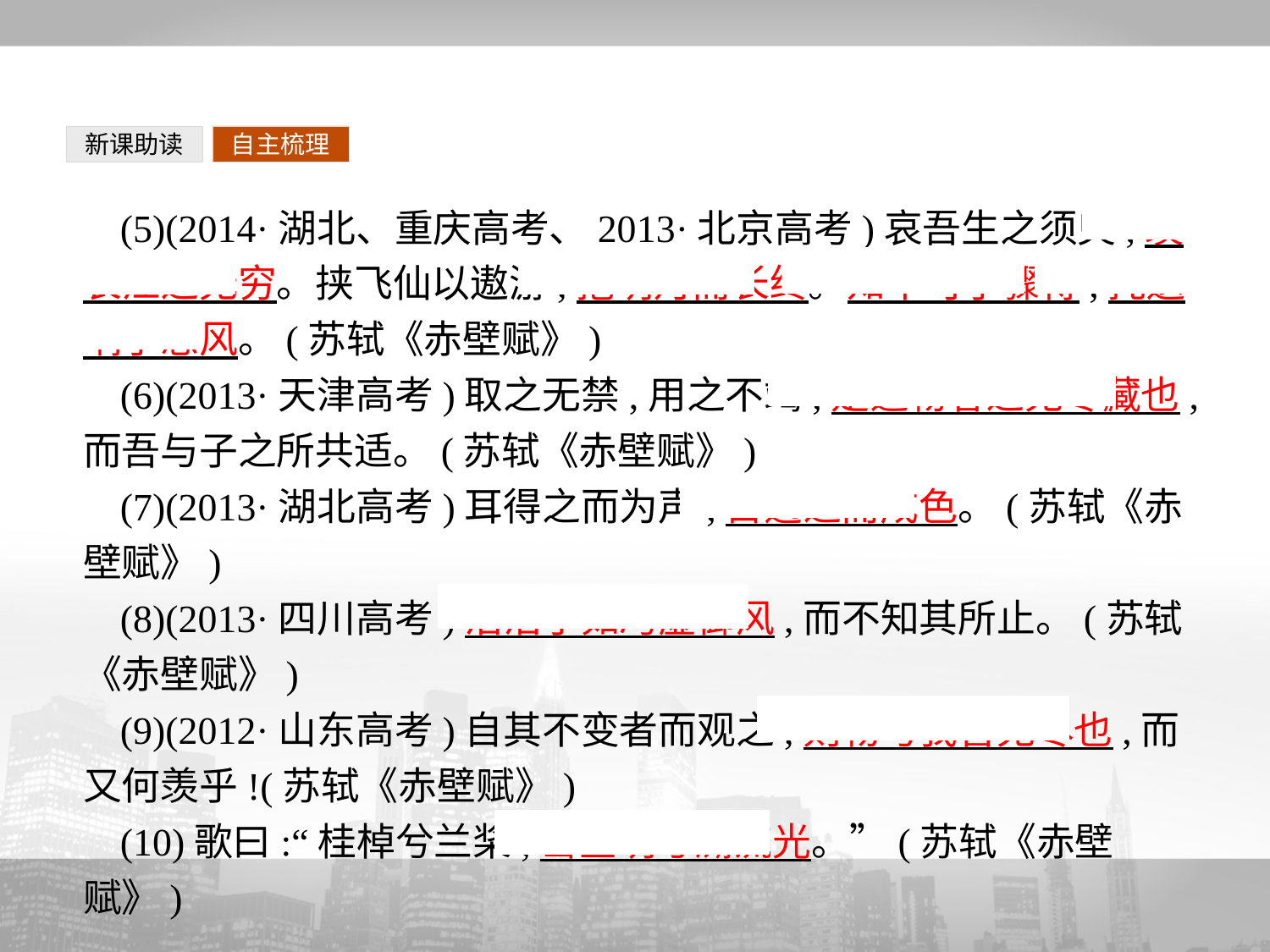

新课助读
自主梳理
(5)(2014·湖北、重庆高考、2013·北京高考)哀吾生之须臾,羡长江之无穷。挟飞仙以遨游,抱明月而长终。知不可乎骤得,托遗响于悲风。(苏轼《赤壁赋》)
(6)(2013·天津高考)取之无禁,用之不竭,是造物者之无尽藏也,而吾与子之所共适。(苏轼《赤壁赋》)
(7)(2013·湖北高考)耳得之而为声,目遇之而成色。(苏轼《赤壁赋》)
(8)(2013·四川高考)浩浩乎如冯虚御风,而不知其所止。(苏轼《赤壁赋》)
(9)(2012·山东高考)自其不变者而观之,则物与我皆无尽也,而又何羡乎!(苏轼《赤壁赋》)
(10)歌曰:“桂棹兮兰桨,击空明兮溯流光。”(苏轼《赤壁赋》)